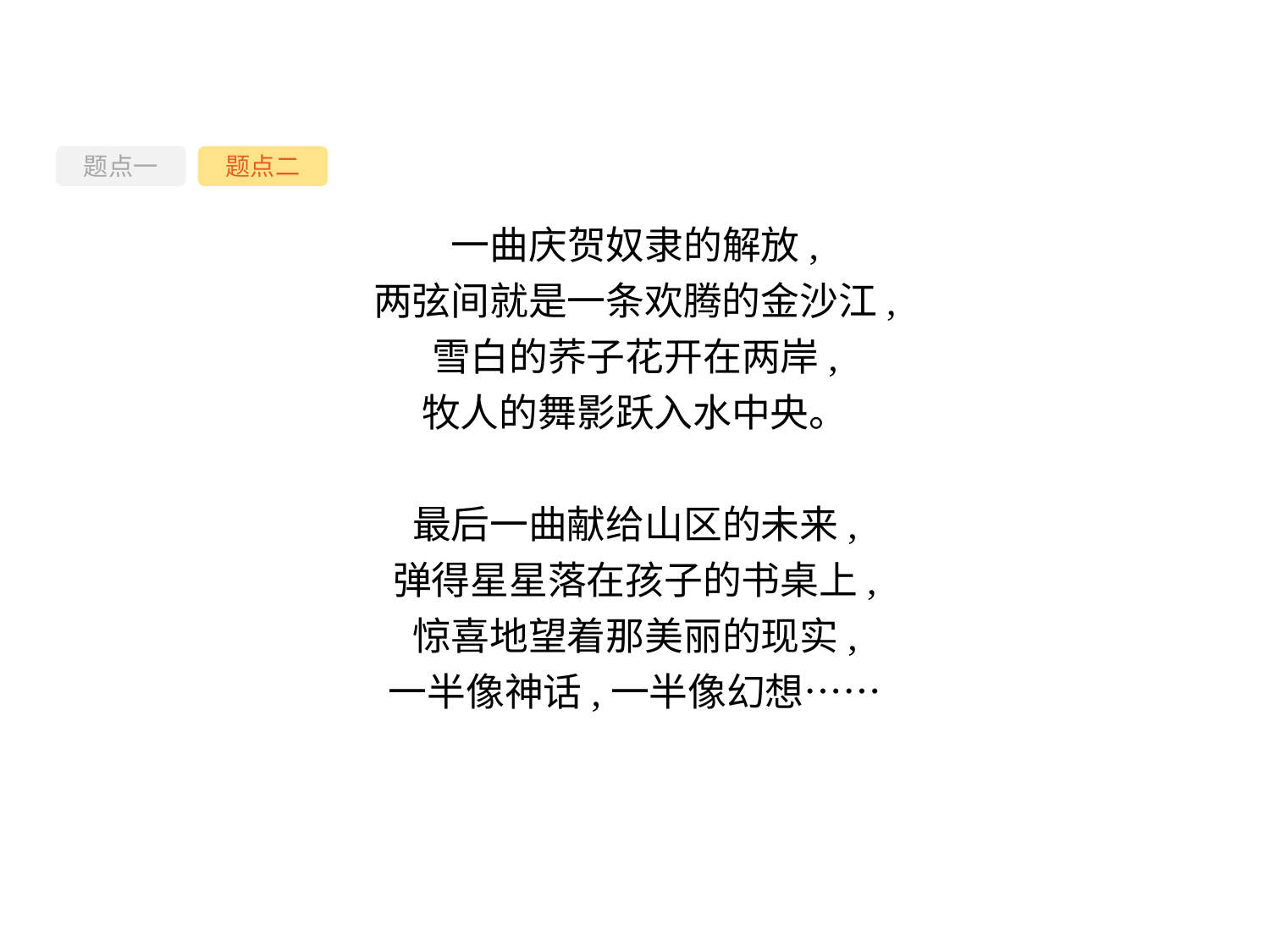

题点一
题点二
一曲庆贺奴隶的解放,
两弦间就是一条欢腾的金沙江,
雪白的荞子花开在两岸,
牧人的舞影跃入水中央。

最后一曲献给山区的未来,
弹得星星落在孩子的书桌上,
惊喜地望着那美丽的现实,
一半像神话,一半像幻想……

-49-